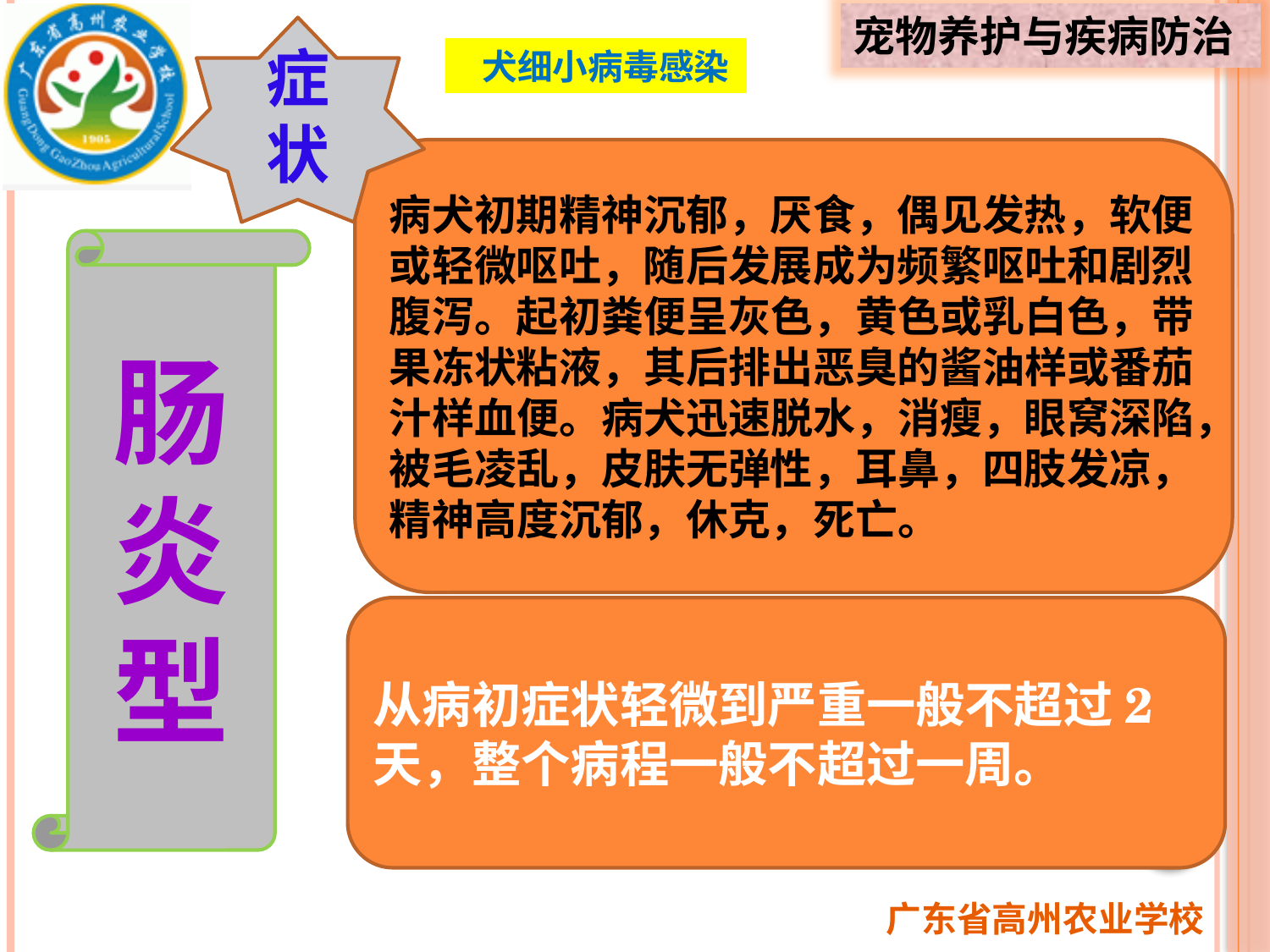

症
状
  犬细小病毒感染
病犬初期精神沉郁，厌食，偶见发热，软便或轻微呕吐，随后发展成为频繁呕吐和剧烈腹泻。起初粪便呈灰色，黄色或乳白色，带果冻状粘液，其后排出恶臭的酱油样或番茄汁样血便。病犬迅速脱水，消瘦，眼窝深陷，被毛凌乱，皮肤无弹性，耳鼻，四肢发凉，精神高度沉郁，休克，死亡。
肠
炎
型
从病初症状轻微到严重一般不超过2天，整个病程一般不超过一周。